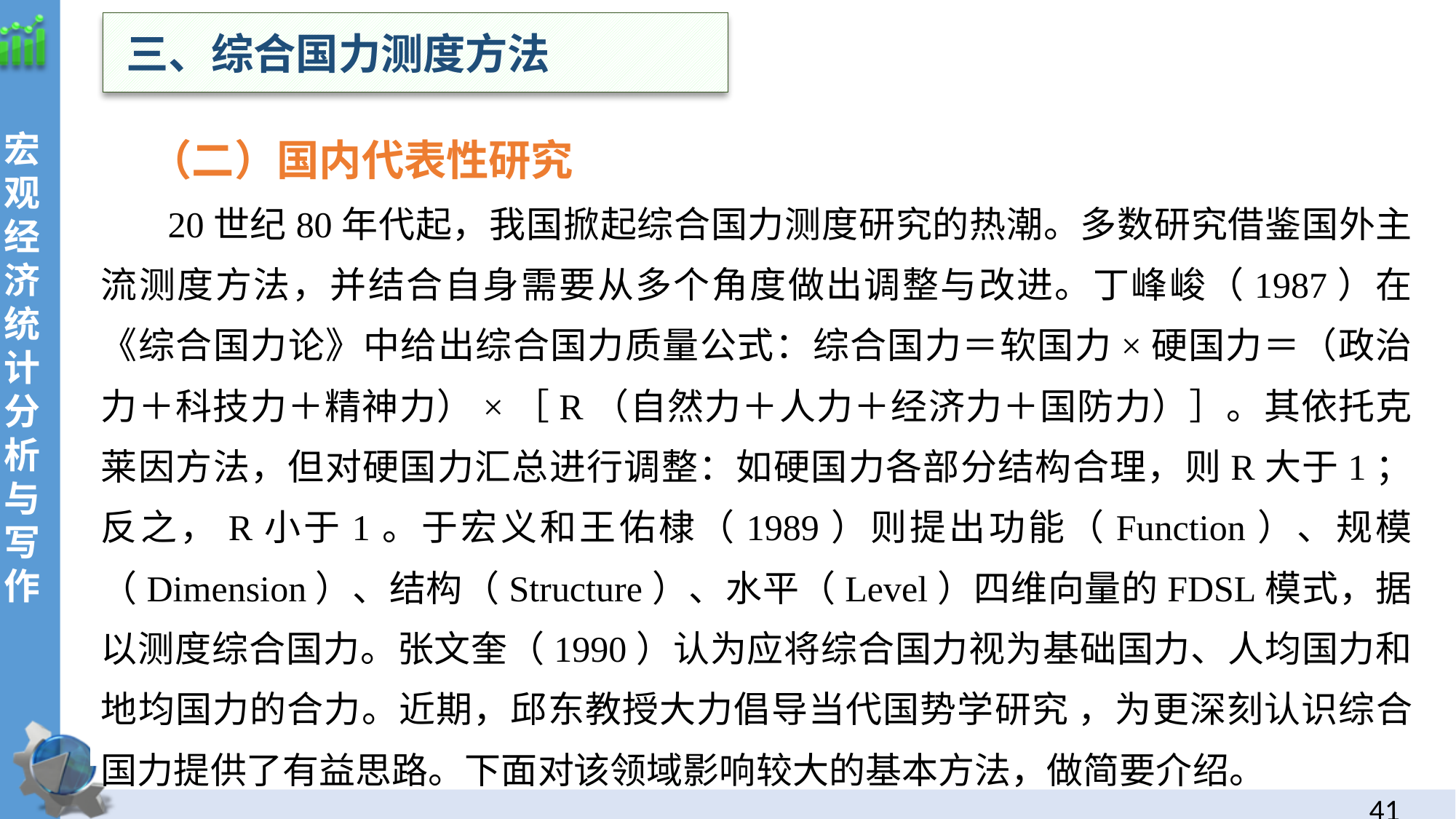

三、综合国力测度方法
    （二）国内代表性研究
20世纪80年代起，我国掀起综合国力测度研究的热潮。多数研究借鉴国外主流测度方法，并结合自身需要从多个角度做出调整与改进。丁峰峻（1987）在《综合国力论》中给出综合国力质量公式：综合国力＝软国力×硬国力＝（政治力＋科技力＋精神力）×［R（自然力＋人力＋经济力＋国防力）］。其依托克莱因方法，但对硬国力汇总进行调整：如硬国力各部分结构合理，则R大于1；反之，R小于1。于宏义和王佑棣（1989）则提出功能（Function）、规模（Dimension）、结构（Structure）、水平（Level）四维向量的FDSL模式，据以测度综合国力。张文奎（1990）认为应将综合国力视为基础国力、人均国力和地均国力的合力。近期，邱东教授大力倡导当代国势学研究 ，为更深刻认识综合国力提供了有益思路。下面对该领域影响较大的基本方法，做简要介绍。
41